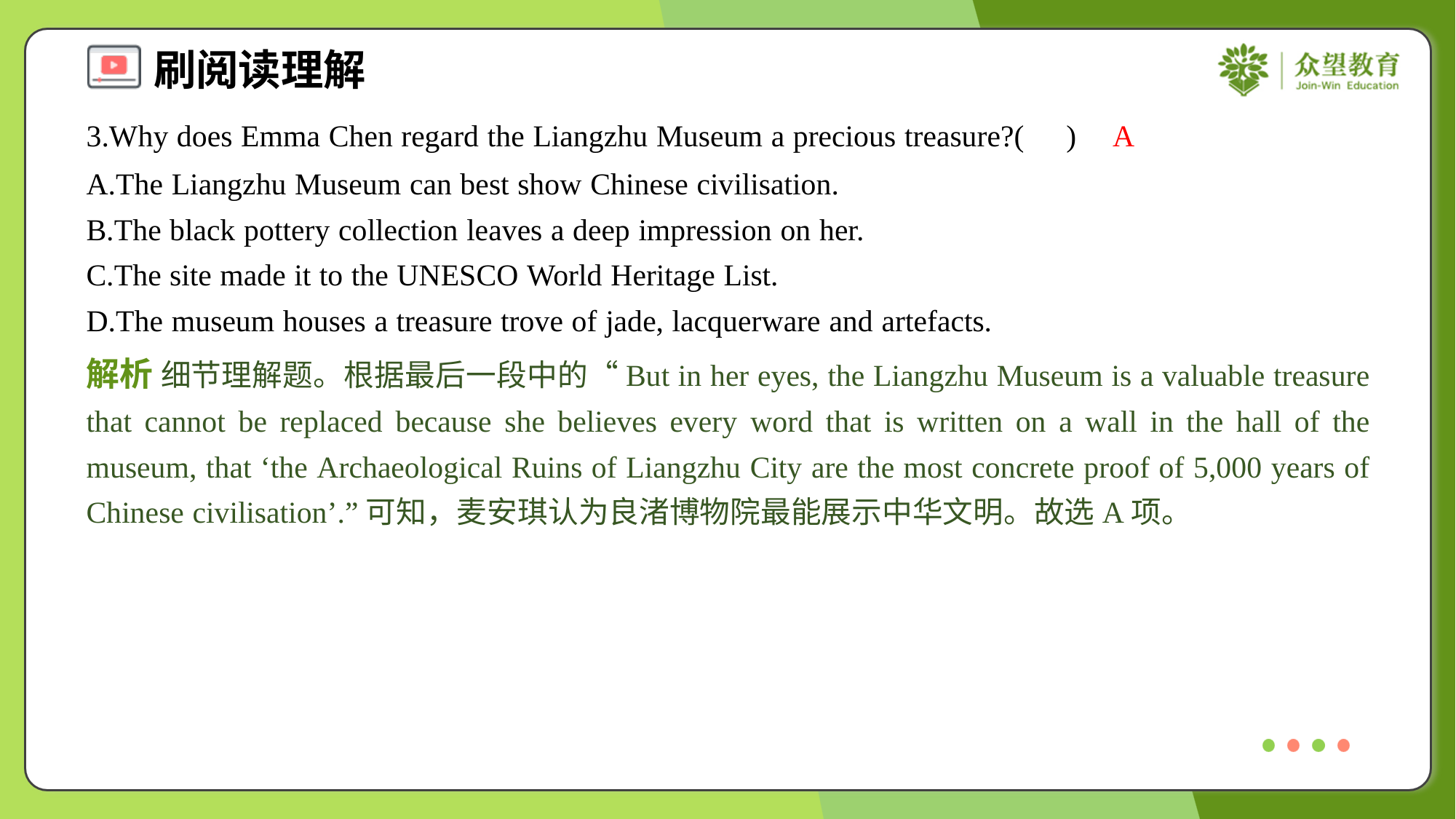

3.Why does Emma Chen regard the Liangzhu Museum a precious treasure?(     )
A
A.The Liangzhu Museum can best show Chinese civilisation.
B.The black pottery collection leaves a deep impression on her.
C.The site made it to the UNESCO World Heritage List.
D.The museum houses a treasure trove of jade, lacquerware and artefacts.
解析 细节理解题。根据最后一段中的“But in her eyes, the Liangzhu Museum is a valuable treasure that cannot be replaced because she believes every word that is written on a wall in the hall of the museum, that ‘the Archaeological Ruins of Liangzhu City are the most concrete proof of 5,000 years of Chinese civilisation’.”可知，麦安琪认为良渚博物院最能展示中华文明。故选A项。